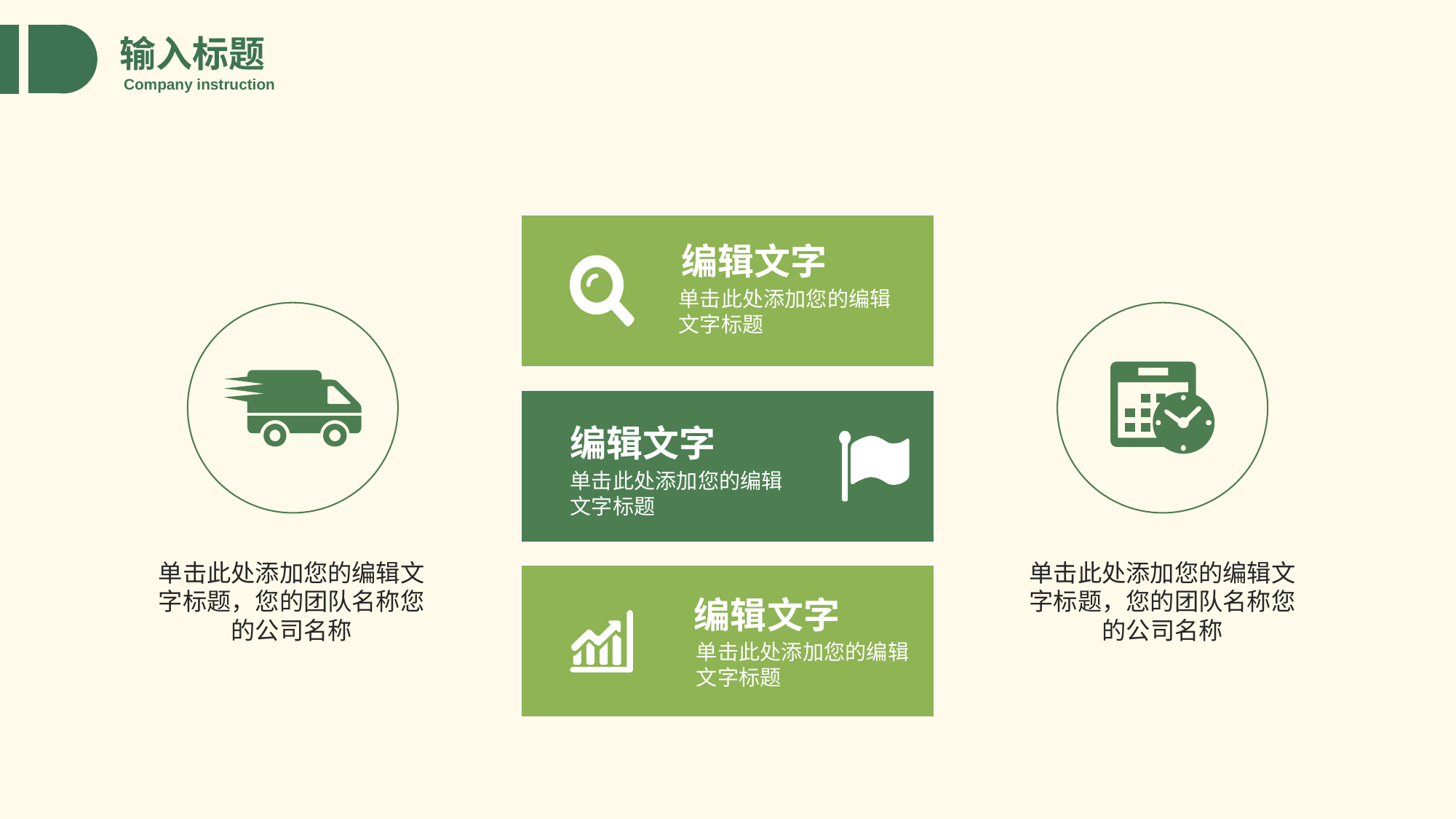

输入标题

Company instruction

编辑文字

单击此处添加您的编辑
文字标题

编辑文字

单击此处添加您的编辑
文字标题
单击此处添加您的编辑文字标题，您的团队名称您的公司名称
单击此处添加您的编辑文字标题，您的团队名称您的公司名称

编辑文字

单击此处添加您的编辑
文字标题